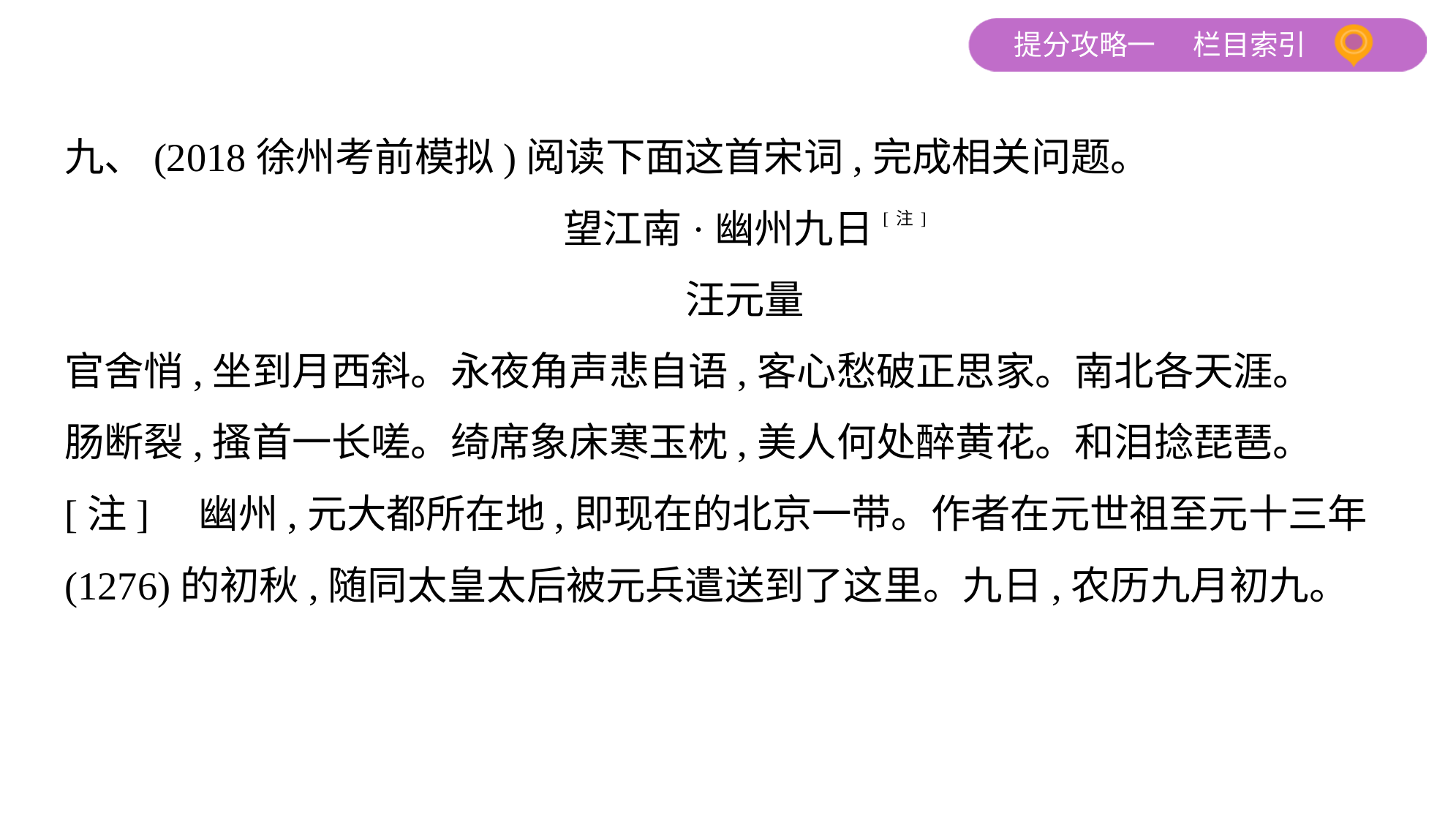

九、(2018徐州考前模拟)阅读下面这首宋词,完成相关问题。
望江南·幽州九日[注]
汪元量
官舍悄,坐到月西斜。永夜角声悲自语,客心愁破正思家。南北各天涯。
肠断裂,搔首一长嗟。绮席象床寒玉枕,美人何处醉黄花。和泪捻琵琶。
[注]　幽州,元大都所在地,即现在的北京一带。作者在元世祖至元十三年
(1276)的初秋,随同太皇太后被元兵遣送到了这里。九日,农历九月初九。